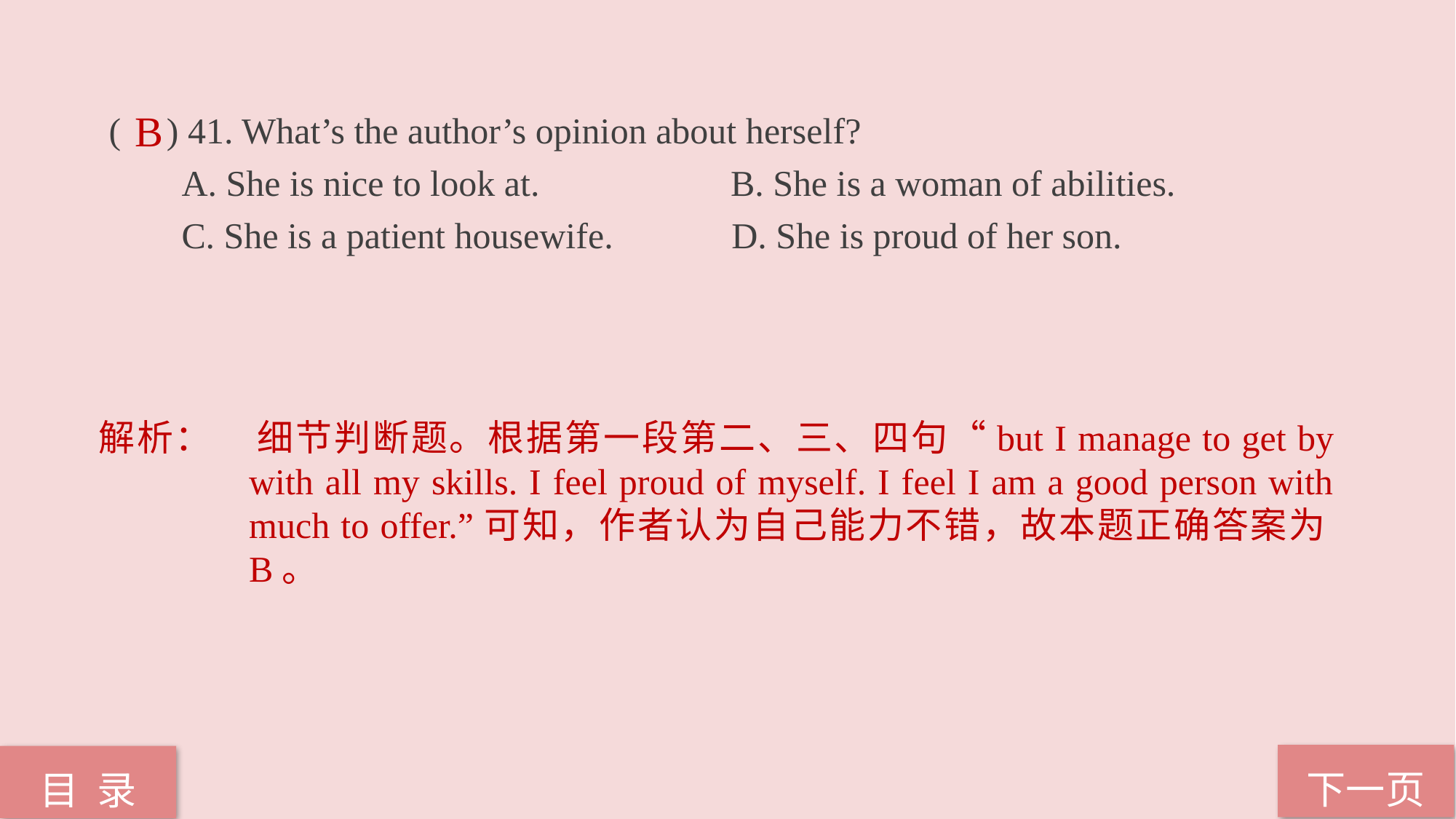

(     ) 41. What’s the author’s opinion about herself?
        A. She is nice to look at.                     B. She is a woman of abilities.
        C. She is a patient housewife.             D. She is proud of her son.
B
解析：	细节判断题。根据第一段第二、三、四句“but I manage to get by with all my skills. I feel proud of myself. I feel I am a good person with much to offer.”可知，作者认为自己能力不错，故本题正确答案为B。